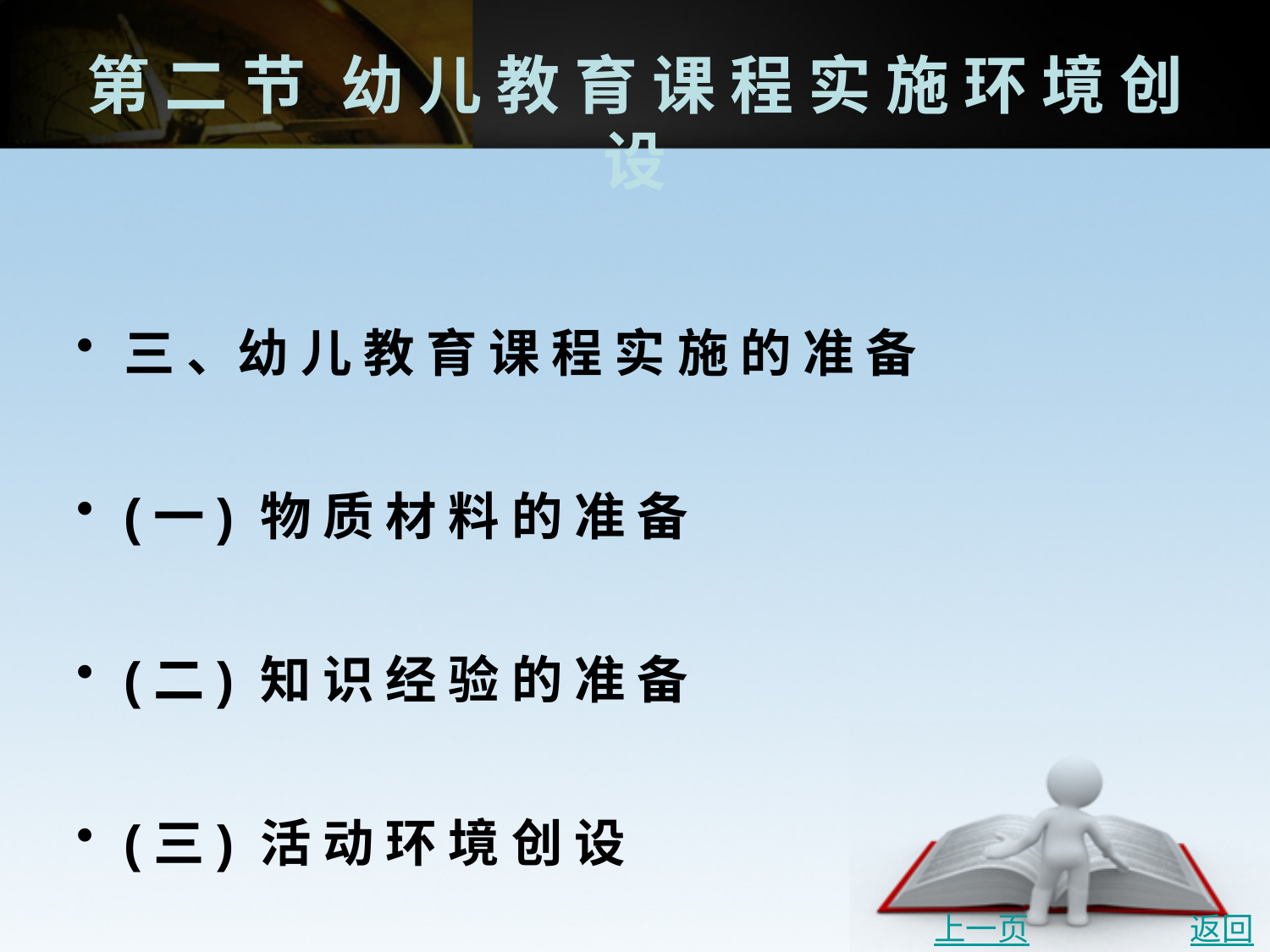

# 第 二 节	幼 儿 教 育 课 程 实 施 环 境 创 设
三 、幼 儿 教 育 课 程 实 施 的 准 备
(一) 物 质 材 料 的 准 备
(二) 知 识 经 验 的 准 备
(三) 活 动 环 境 创 设

上一页
返回